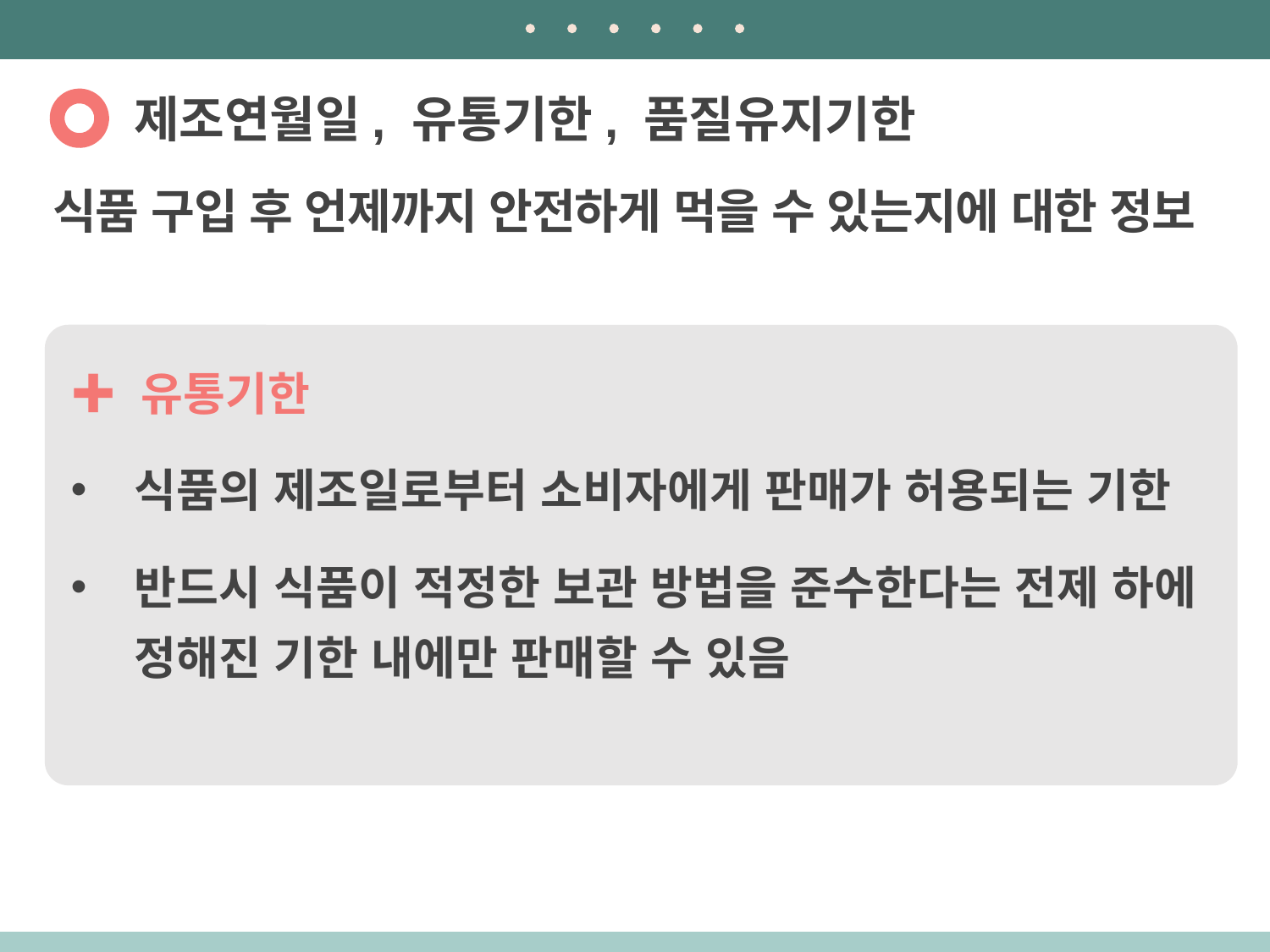

제조연월일, 유통기한, 품질유지기한

식품 구입 후 언제까지 안전하게 먹을 수 있는지에 대한 정보

✚ 유통기한
식품의 제조일로부터 소비자에게 판매가 허용되는 기한
반드시 식품이 적정한 보관 방법을 준수한다는 전제 하에 정해진 기한 내에만 판매할 수 있음